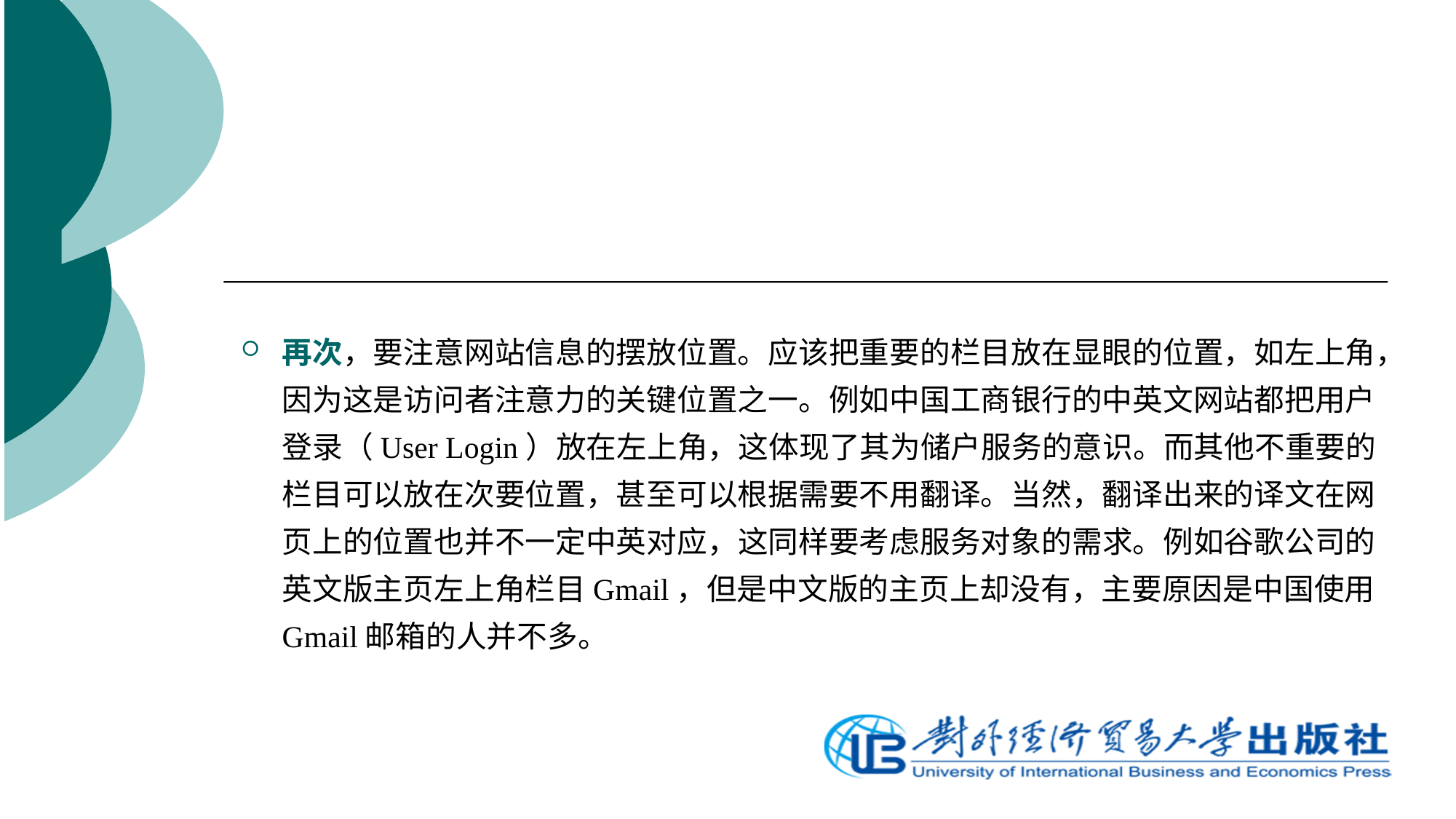

再次，要注意网站信息的摆放位置。应该把重要的栏目放在显眼的位置，如左上角，因为这是访问者注意力的关键位置之一。例如中国工商银行的中英文网站都把用户登录（User Login）放在左上角，这体现了其为储户服务的意识。而其他不重要的栏目可以放在次要位置，甚至可以根据需要不用翻译。当然，翻译出来的译文在网页上的位置也并不一定中英对应，这同样要考虑服务对象的需求。例如谷歌公司的英文版主页左上角栏目Gmail，但是中文版的主页上却没有，主要原因是中国使用Gmail邮箱的人并不多。